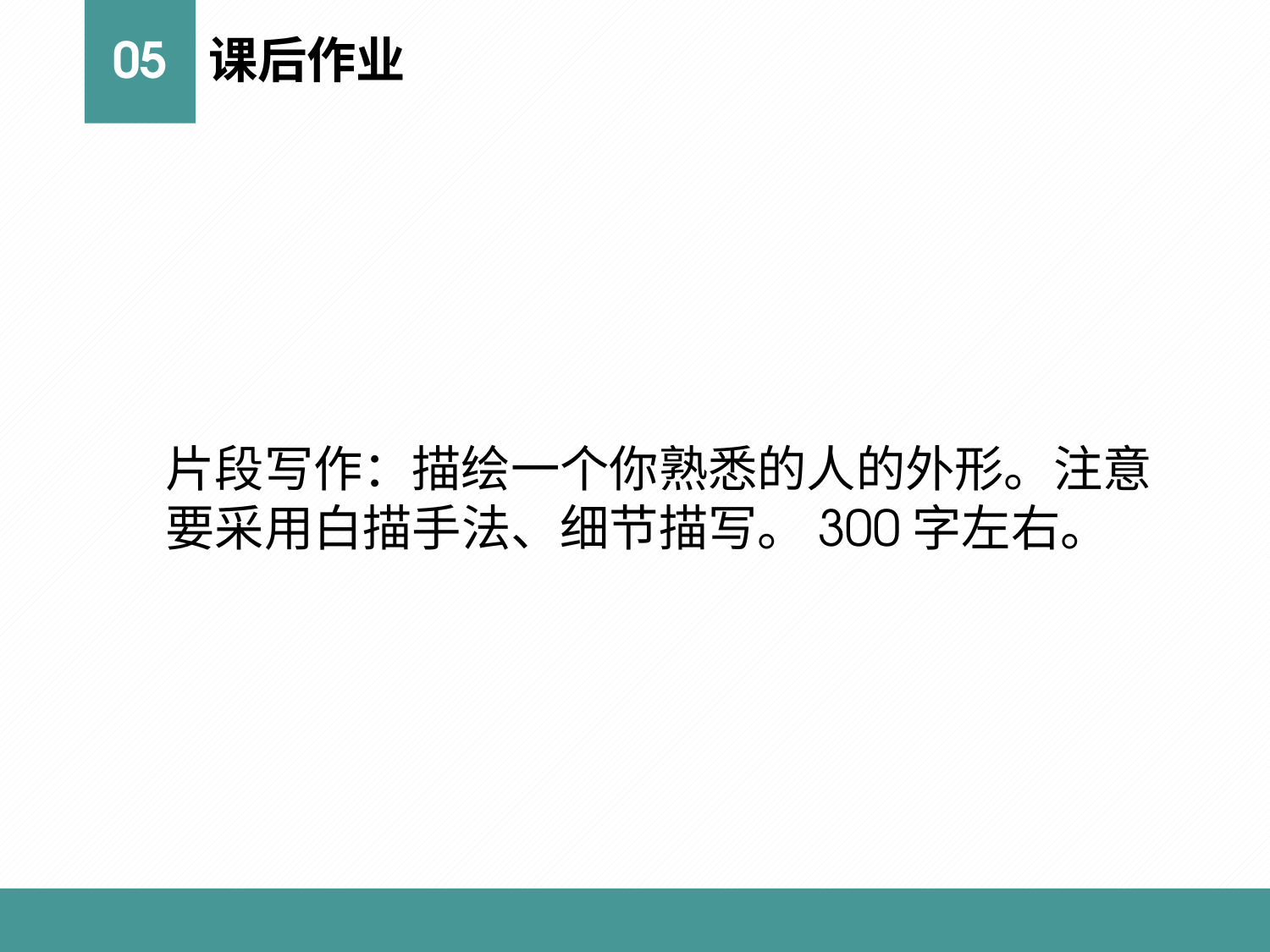

05
课后作业
片段写作：描绘一个你熟悉的人的外形。注意要采用白描手法、细节描写。300字左右。